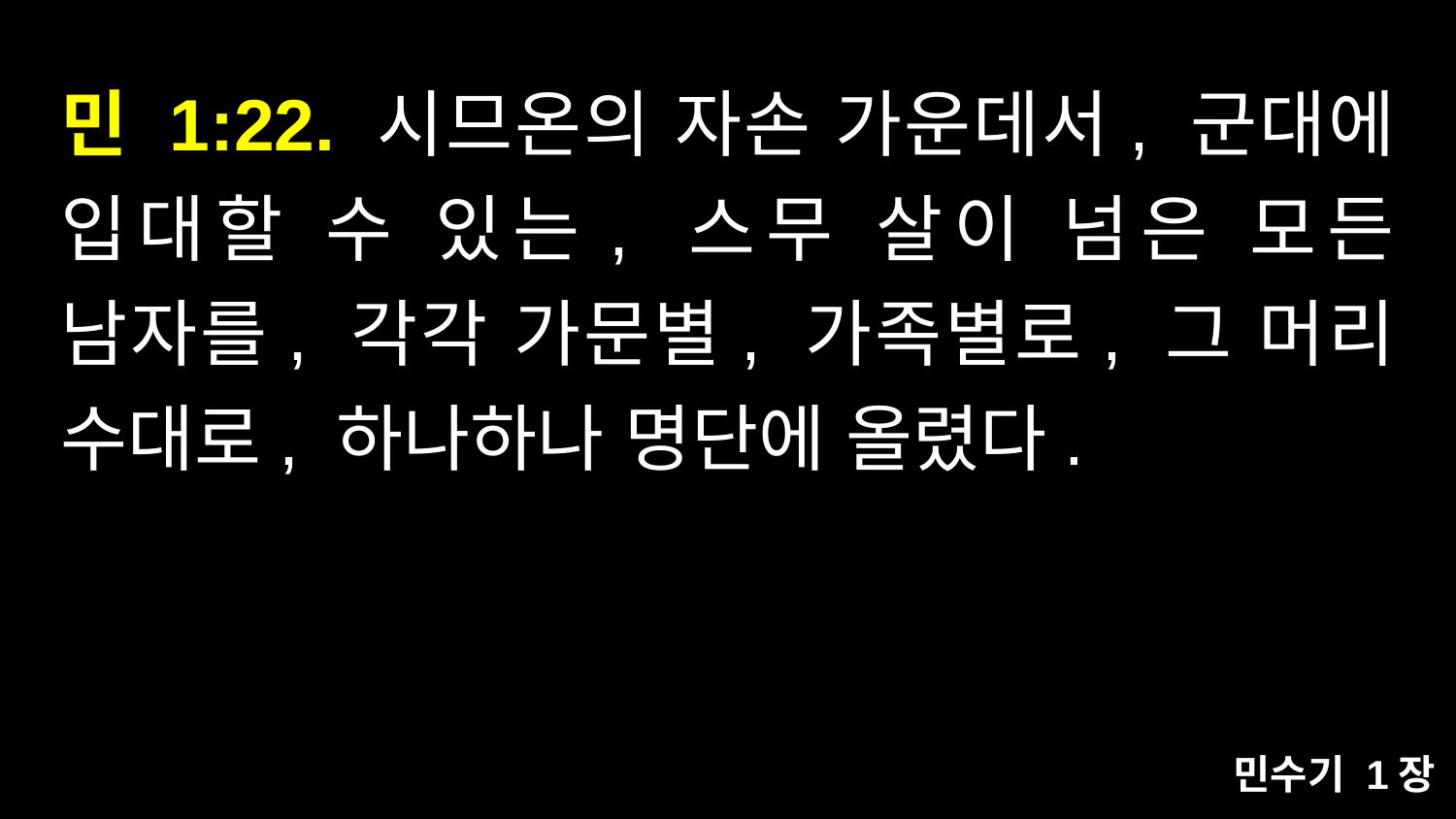

# 민 1:22. 시므온의 자손 가운데서, 군대에 입대할 수 있는, 스무 살이 넘은 모든 남자를, 각각 가문별, 가족별로, 그 머리 수대로, 하나하나 명단에 올렸다.
민수기 1장